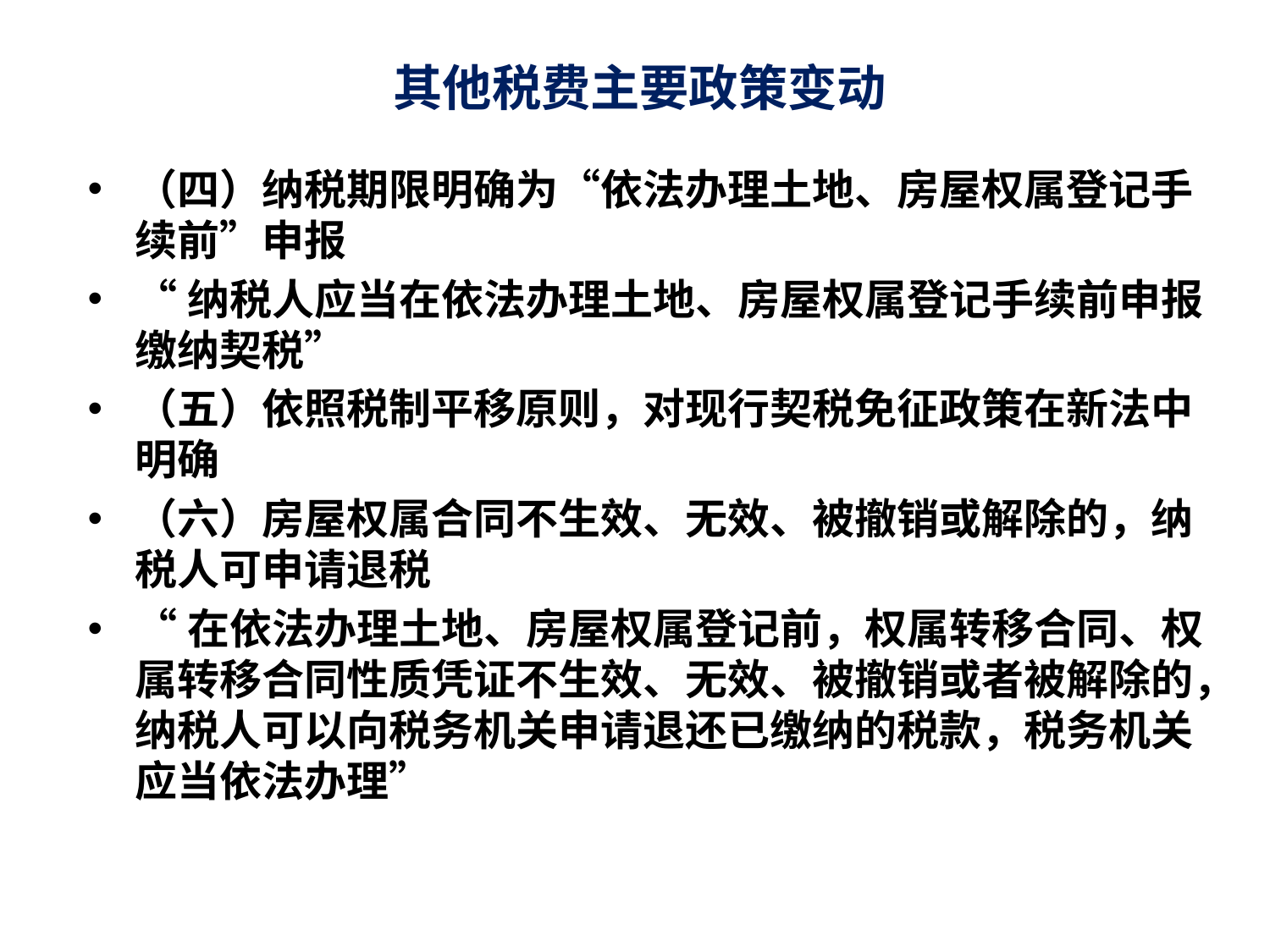

# 其他税费主要政策变动
（四）纳税期限明确为“依法办理土地、房屋权属登记手续前”申报
“纳税人应当在依法办理土地、房屋权属登记手续前申报缴纳契税”
（五）依照税制平移原则，对现行契税免征政策在新法中明确
（六）房屋权属合同不生效、无效、被撤销或解除的，纳税人可申请退税
“在依法办理土地、房屋权属登记前，权属转移合同、权属转移合同性质凭证不生效、无效、被撤销或者被解除的，纳税人可以向税务机关申请退还已缴纳的税款，税务机关应当依法办理”